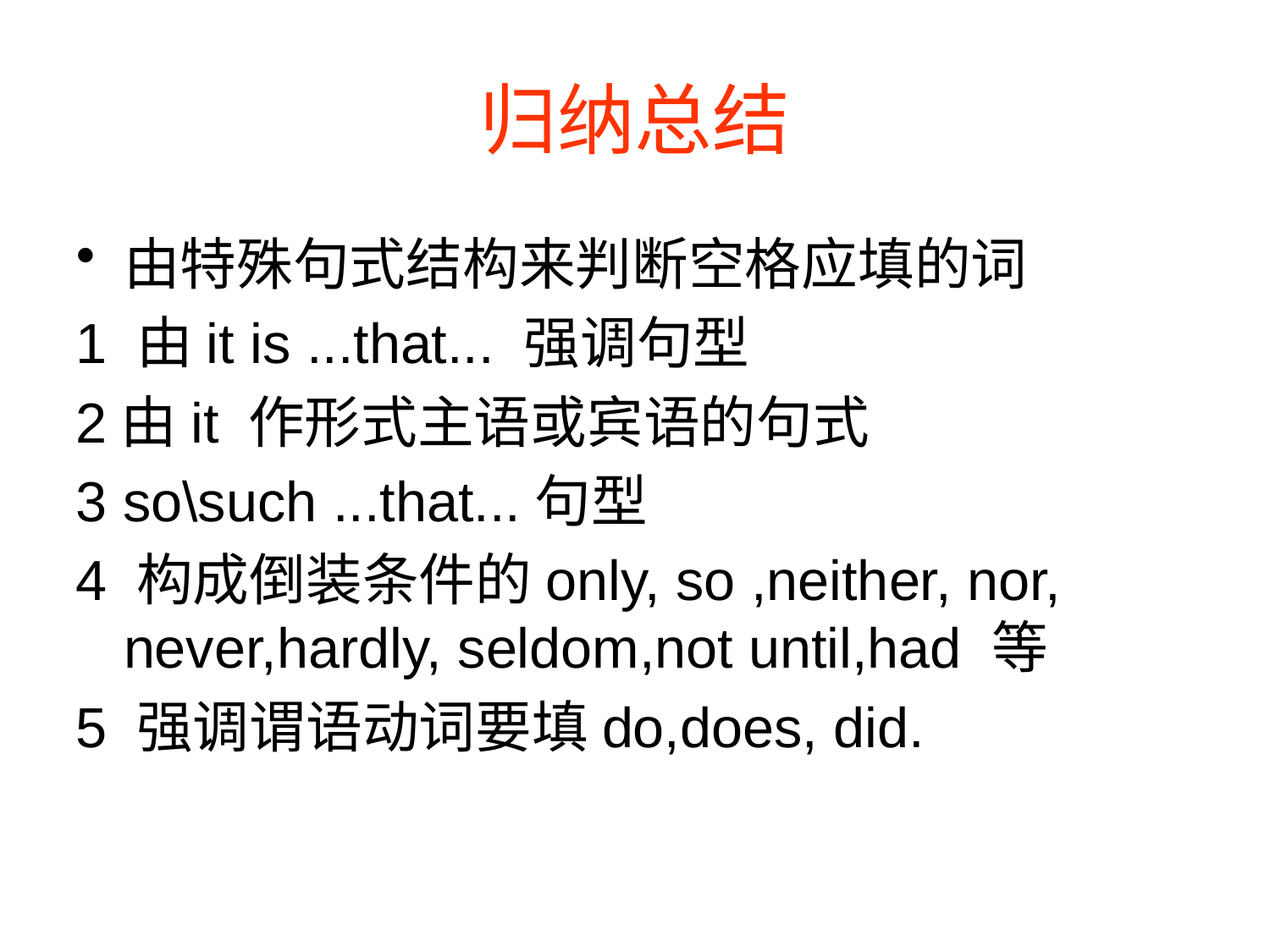

# 归纳总结
由特殊句式结构来判断空格应填的词
1 由it is ...that... 强调句型
2由it 作形式主语或宾语的句式
3 so\such ...that...句型
4 构成倒装条件的only, so ,neither, nor, never,hardly, seldom,not until,had 等
5 强调谓语动词要填do,does, did.